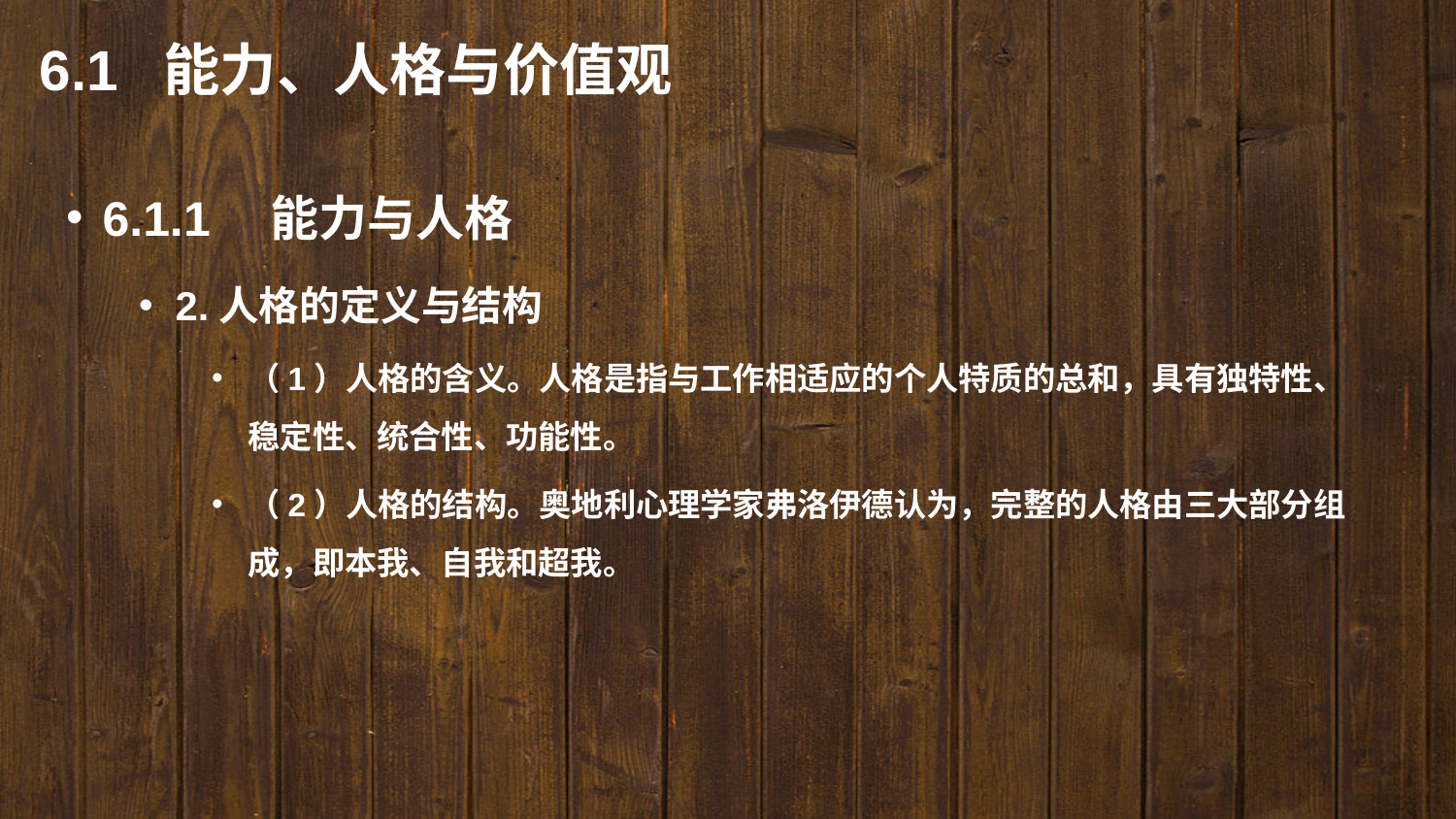

6.1  能力、人格与价值观
6.1.1　能力与人格
2.人格的定义与结构
（1）人格的含义。人格是指与工作相适应的个人特质的总和，具有独特性、稳定性、统合性、功能性。
（2）人格的结构。奥地利心理学家弗洛伊德认为，完整的人格由三大部分组成，即本我、自我和超我。